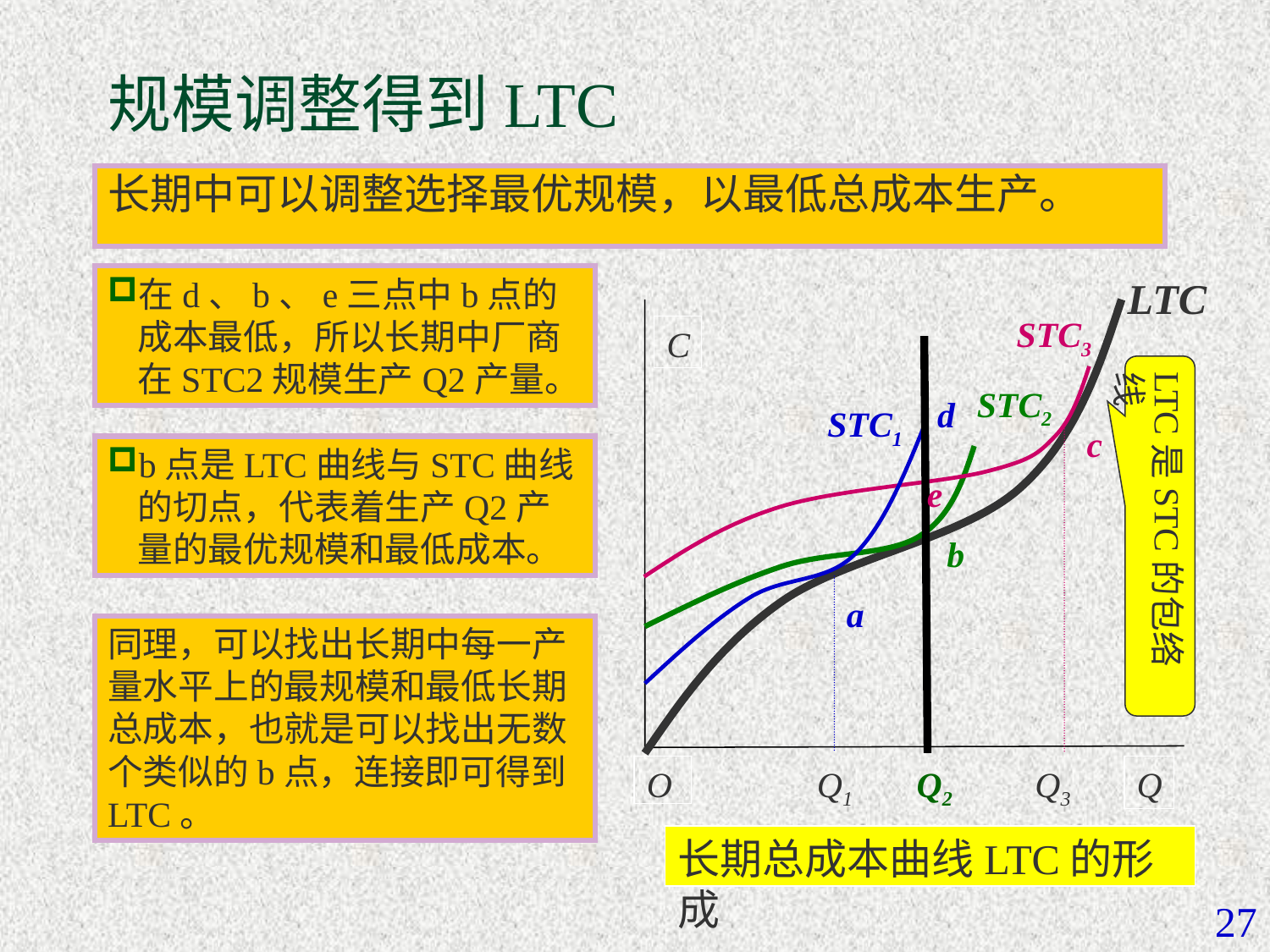

# 规模调整得到LTC
长期中可以调整选择最优规模，以最低总成本生产。
在d、b、e三点中b点的成本最低，所以长期中厂商在STC2规模生产Q2产量。
LTC

STC3
C

LTC是STC的包络线

STC2
d
STC1
c

b点是LTC曲线与STC曲线的切点，代表着生产Q2产量的最优规模和最低成本。

e
b

a
同理，可以找出长期中每一产量水平上的最规模和最低长期总成本，也就是可以找出无数个类似的b点，连接即可得到LTC。

Q1
Q2
O
Q3
Q
长期总成本曲线LTC的形成
27